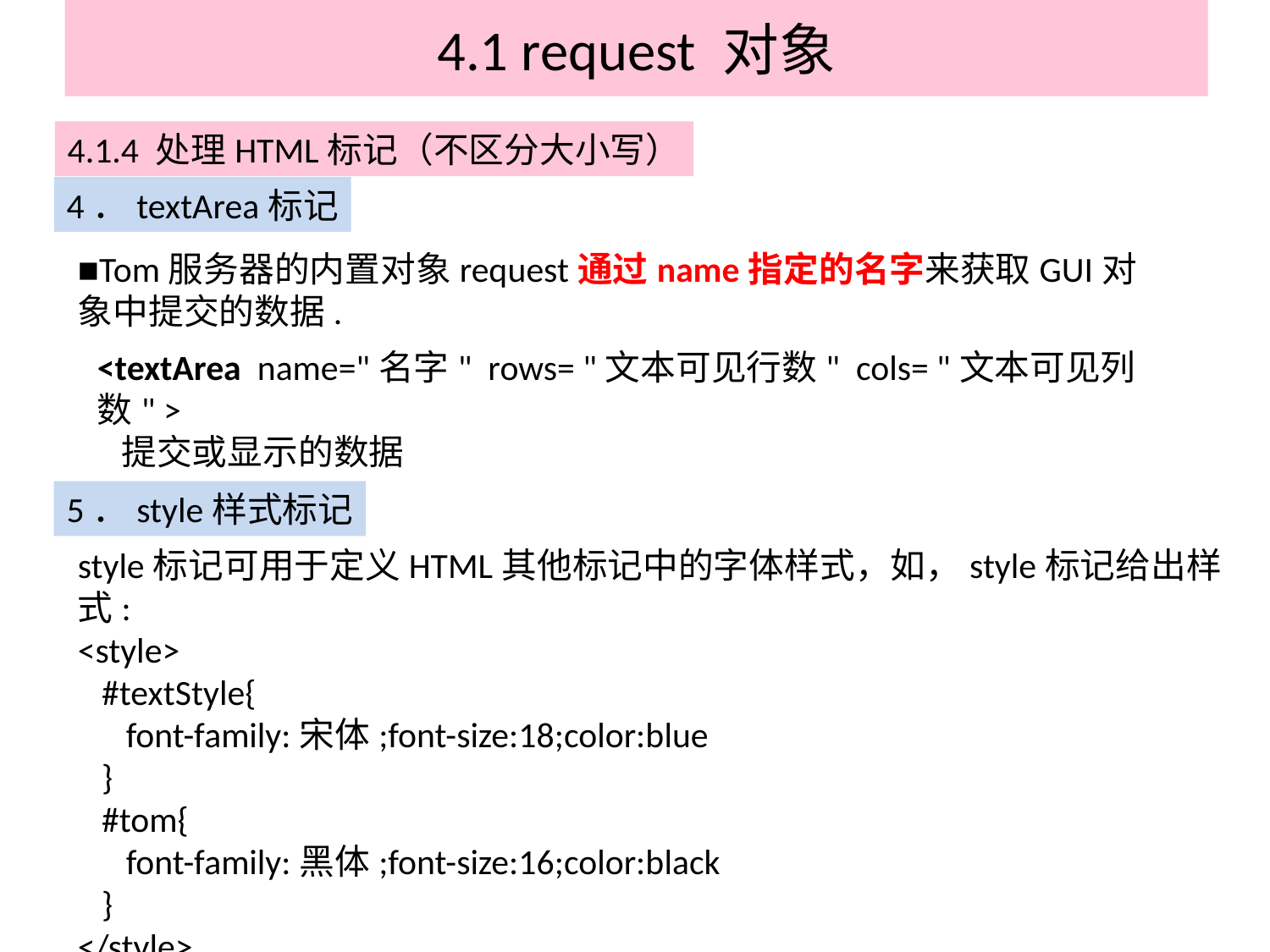

# 4.1 request 对象
4.1.4 处理HTML标记（不区分大小写）
4．textArea标记
■Tom服务器的内置对象request通过name指定的名字来获取GUI对象中提交的数据.
<textArea  name="名字"  rows= "文本可见行数"  cols= "文本可见列数" >
  提交或显示的数据
</textArea>
5．style样式标记
style标记可用于定义HTML其他标记中的字体样式，如，style标记给出样式:
<style>
   #textStyle{
      font-family:宋体;font-size:18;color:blue
   }
   #tom{
      font-family:黑体;font-size:16;color:black
   }
</style>